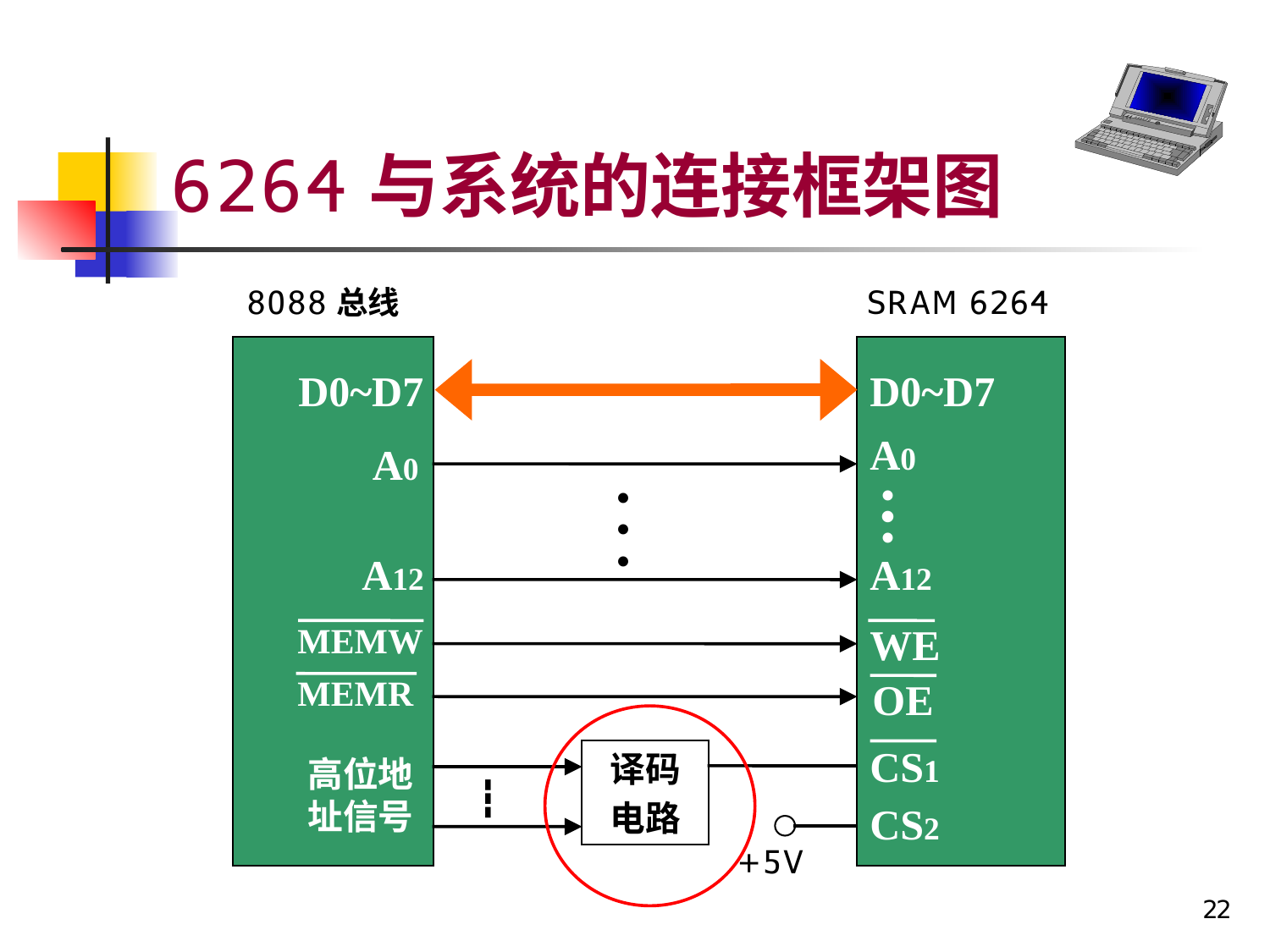

# 6264与系统的连接框架图
8088总线
SRAM 6264

D0~D7
D0~D7
A0
A0
•

•
•
•
•
•
A12
A12

MEMW
WE

MEMR
OE

CS1
译码
电路

高位地址信号

┇
CS2

+5V
22